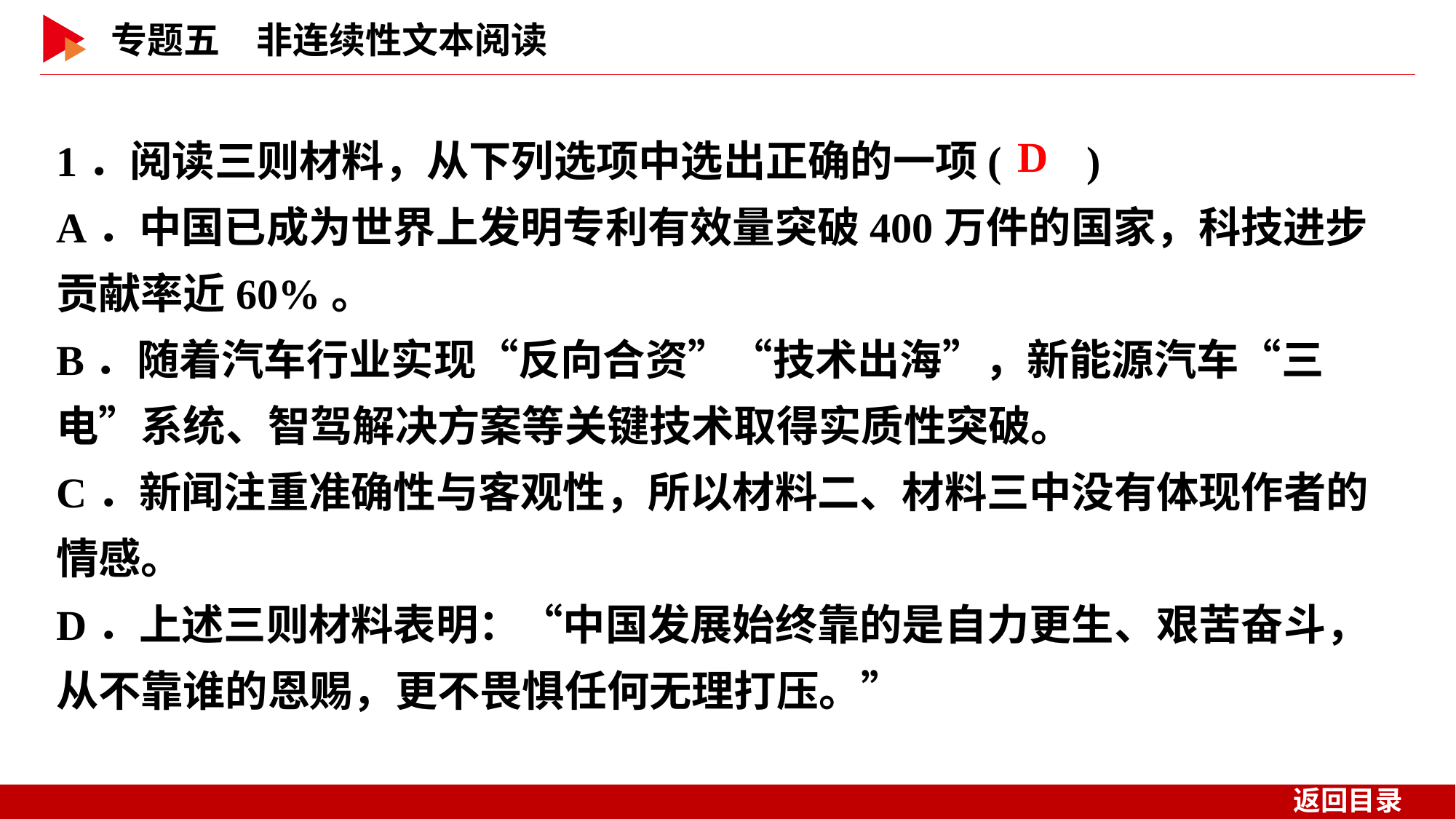

1．阅读三则材料，从下列选项中选出正确的一项(        )
A．中国已成为世界上发明专利有效量突破400万件的国家，科技进步贡献率近60%。
B．随着汽车行业实现“反向合资”“技术出海”，新能源汽车“三电”系统、智驾解决方案等关键技术取得实质性突破。
C．新闻注重准确性与客观性，所以材料二、材料三中没有体现作者的情感。
D．上述三则材料表明：“中国发展始终靠的是自力更生、艰苦奋斗，从不靠谁的恩赐，更不畏惧任何无理打压。”
   D